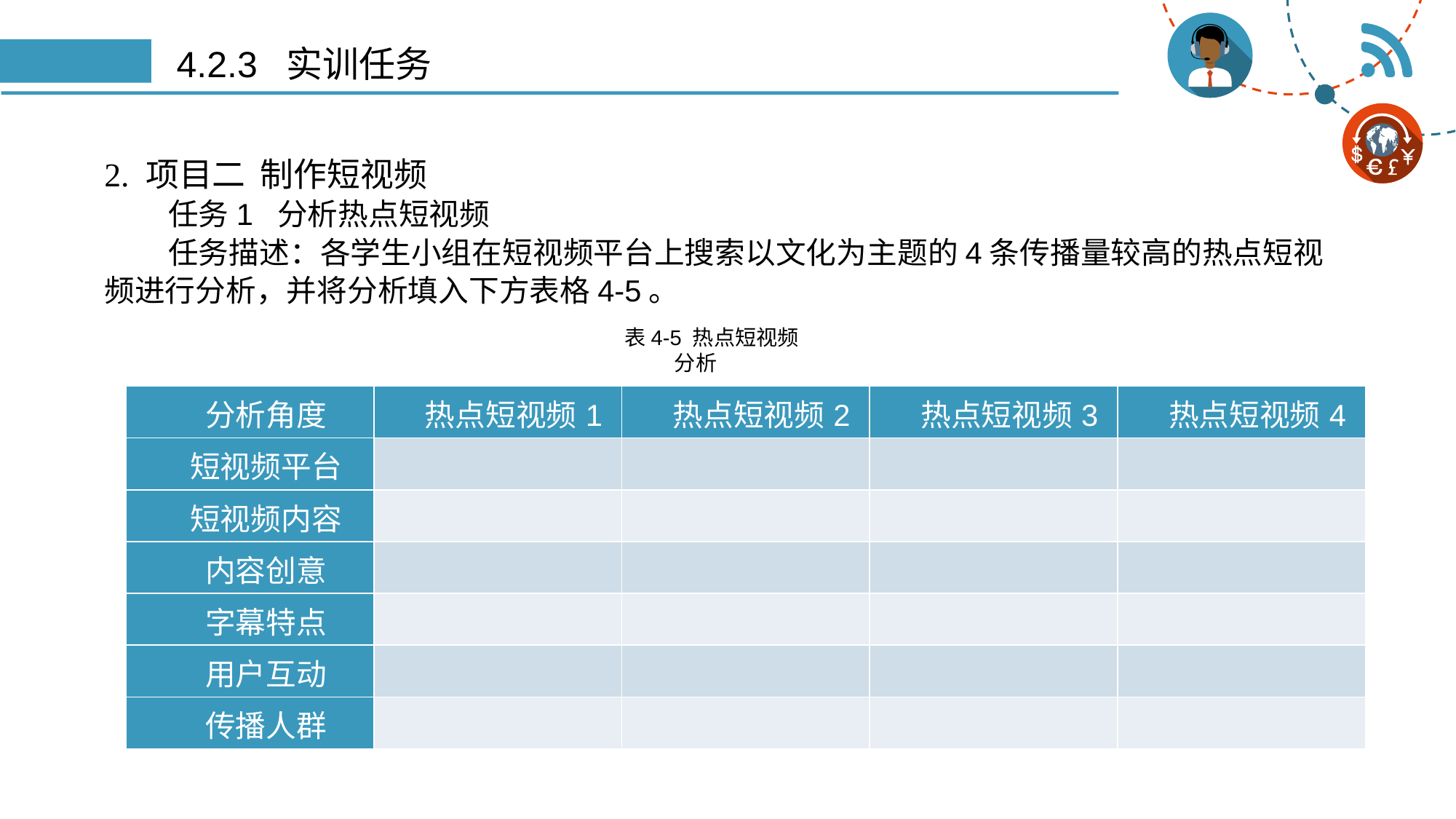

# 4.2.3  实训任务
2. 项目二  制作短视频
任务1  分析热点短视频
任务描述：各学生小组在短视频平台上搜索以文化为主题的4条传播量较高的热点短视频进行分析，并将分析填入下方表格4-5。

表4-5 热点短视频分析

| 分析角度 | 热点短视频1 | 热点短视频2 | 热点短视频3 | 热点短视频4 |
| --- | --- | --- | --- | --- |
| 短视频平台 |  |  |  |  |
| 短视频内容 |  |  |  |  |
| 内容创意 |  |  |  |  |
| 字幕特点 |  |  |  |  |
| 用户互动 |  |  |  |  |
| 传播人群 |  |  |  |  |